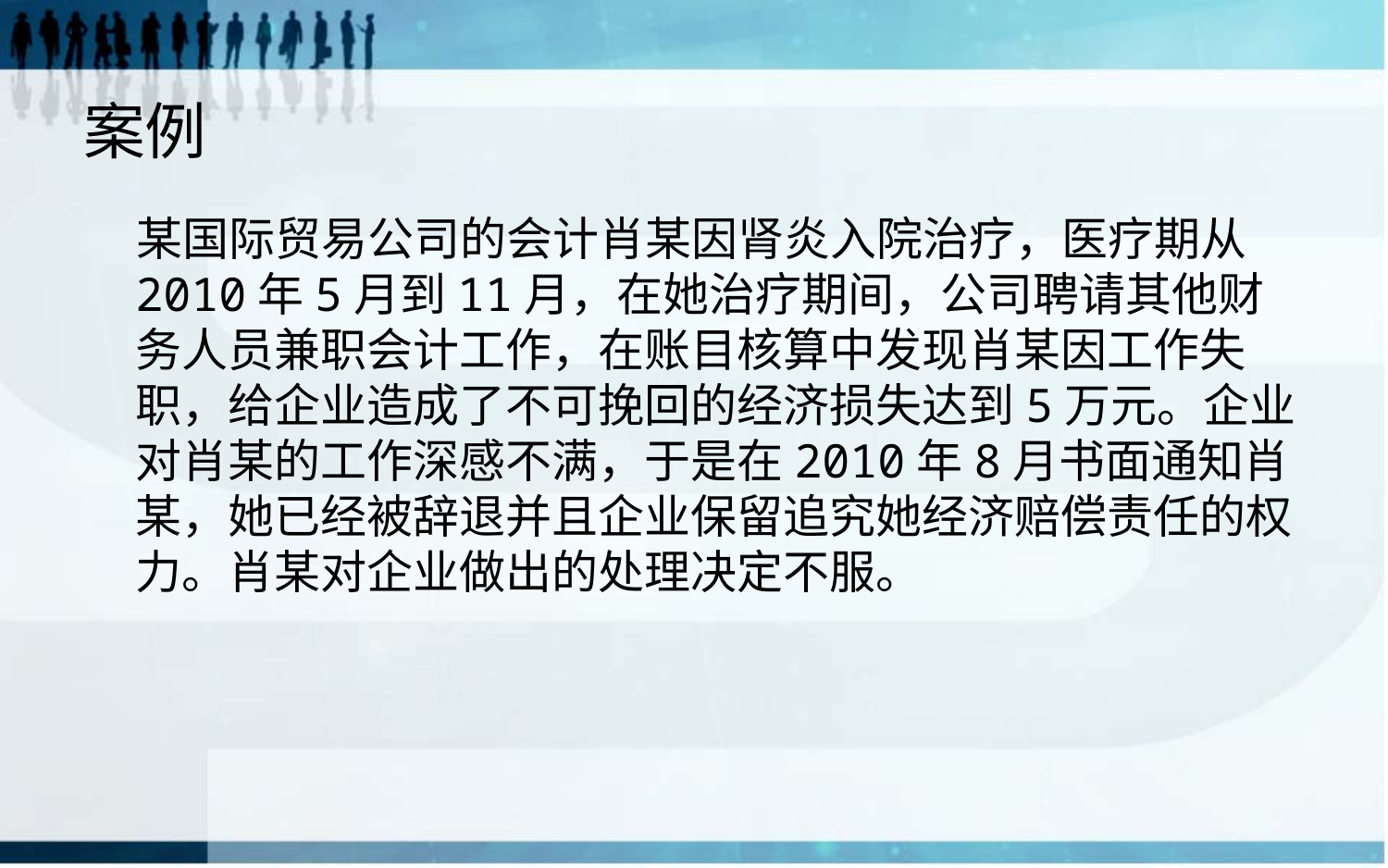

# 案例
    某国际贸易公司的会计肖某因肾炎入院治疗，医疗期从2010年5月到11月，在她治疗期间，公司聘请其他财务人员兼职会计工作，在账目核算中发现肖某因工作失职，给企业造成了不可挽回的经济损失达到5万元。企业对肖某的工作深感不满，于是在2010年8月书面通知肖某，她已经被辞退并且企业保留追究她经济赔偿责任的权力。肖某对企业做出的处理决定不服。